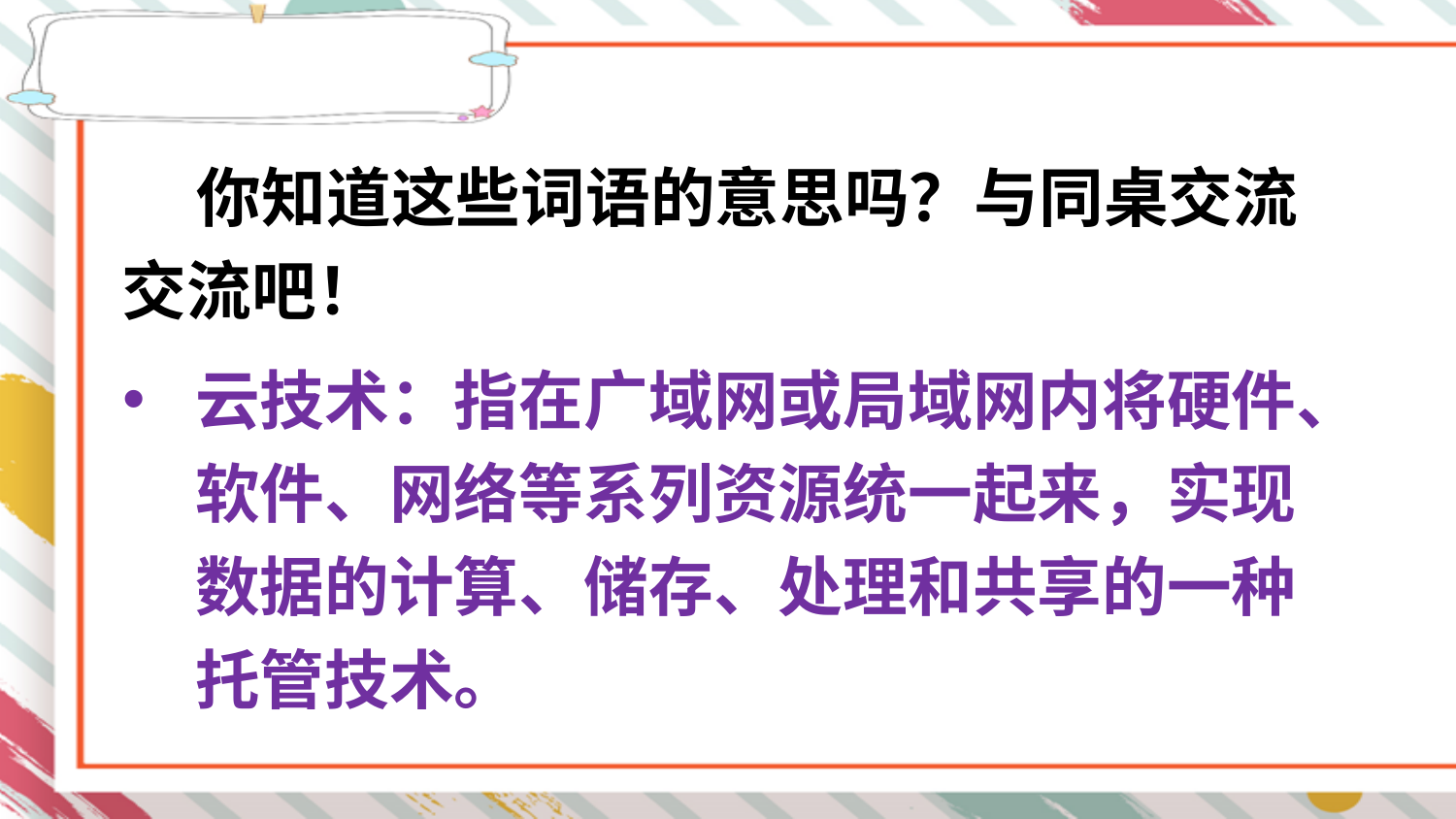

你知道这些词语的意思吗？与同桌交流交流吧！
云技术：指在广域网或局域网内将硬件、软件、网络等系列资源统一起来，实现数据的计算、储存、处理和共享的一种托管技术。